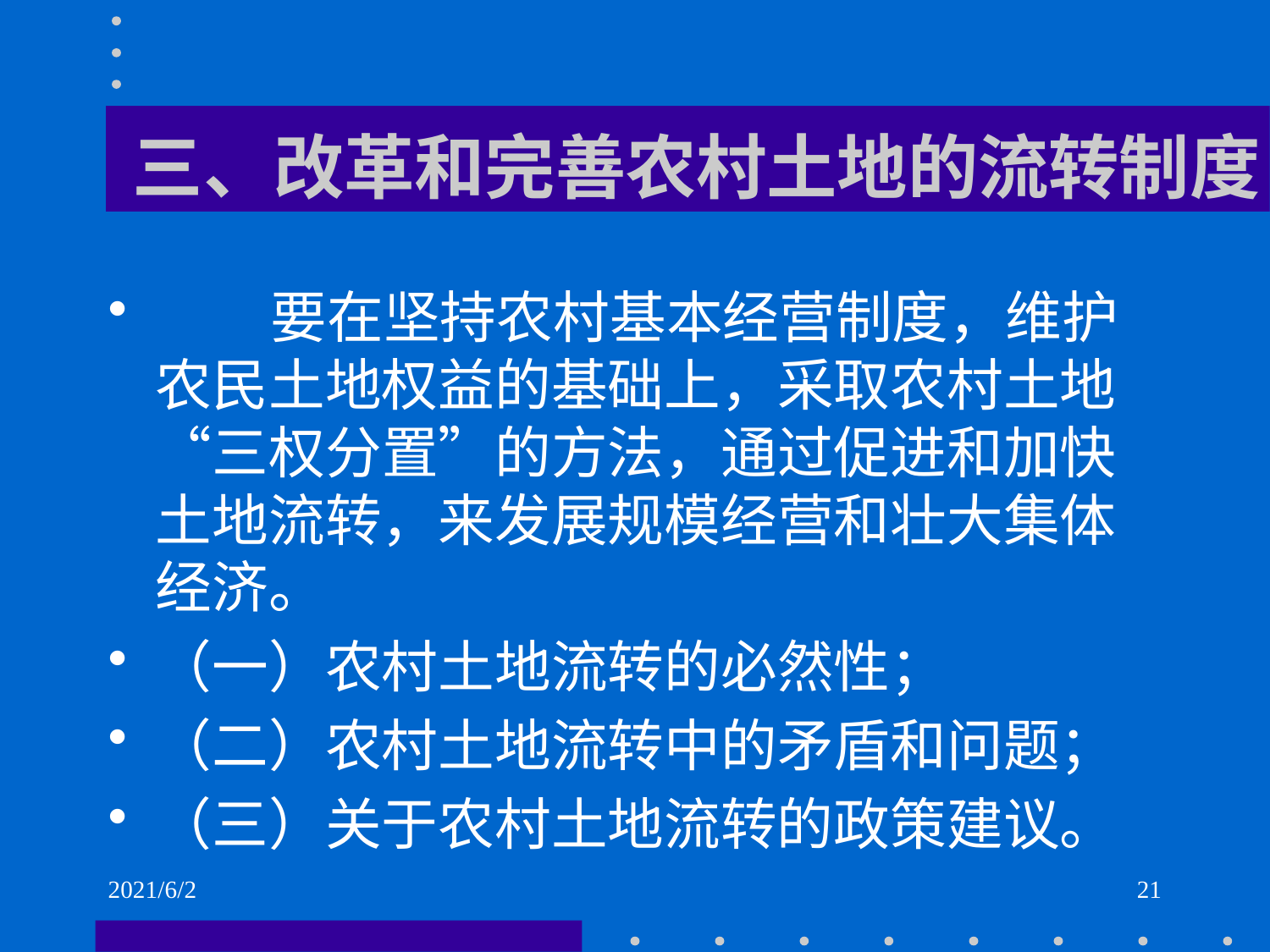

# 三、改革和完善农村土地的流转制度
        要在坚持农村基本经营制度，维护农民土地权益的基础上，采取农村土地“三权分置”的方法，通过促进和加快土地流转，来发展规模经营和壮大集体经济。
（一）农村土地流转的必然性；
（二）农村土地流转中的矛盾和问题；
（三）关于农村土地流转的政策建议。
2021/6/2
21